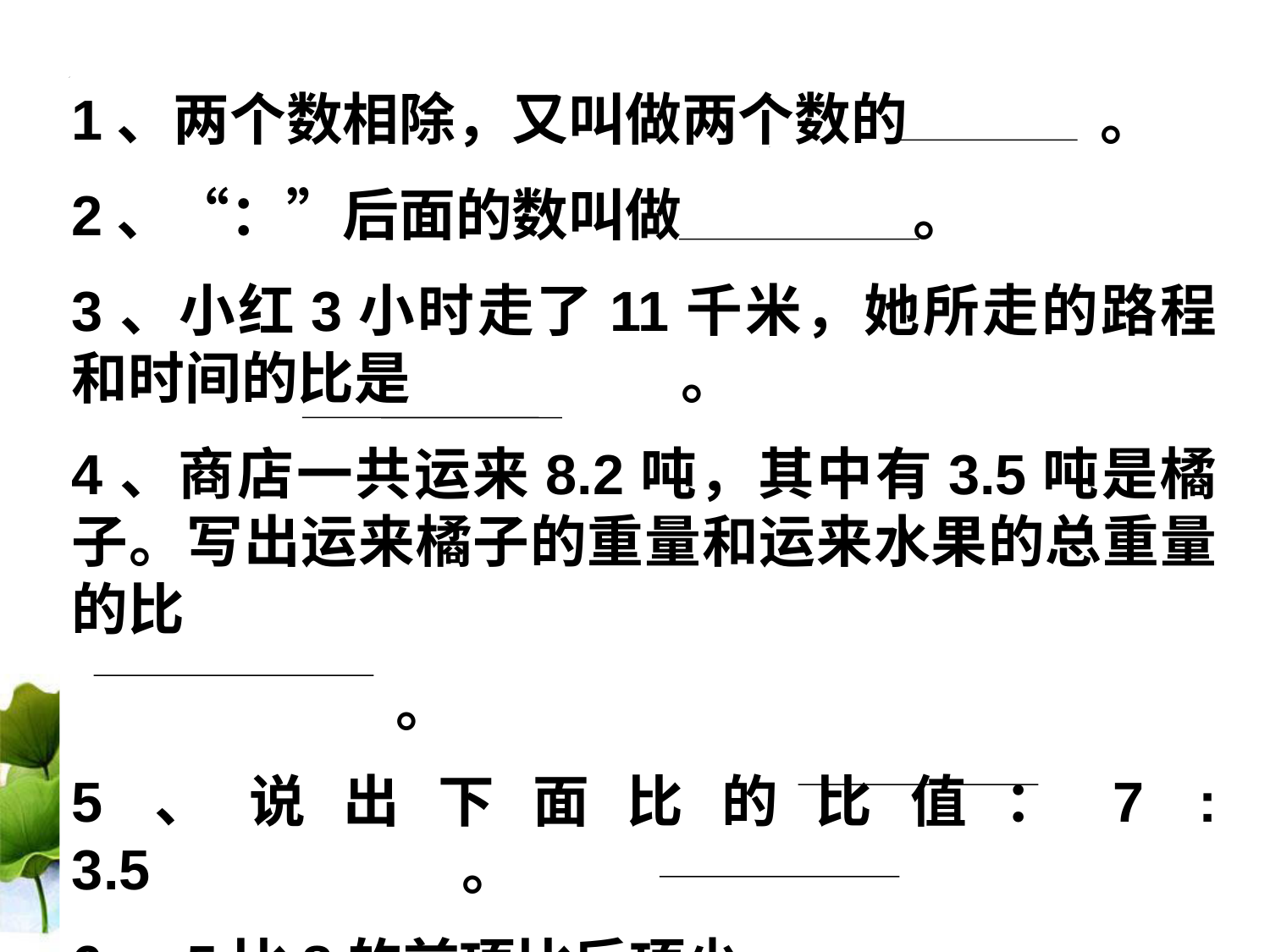

1、两个数相除，又叫做两个数的               。
2、“：”后面的数叫做                  。
3、小红3小时走了11千米，她所走的路程和时间的比是                     。
4、商店一共运来8.2吨，其中有3.5吨是橘子。写出运来橘子的重量和运来水果的总重量的比
                        。
5、说出下面比的比值：7 : 3.5                   。
6、5比8的前项比后项少                。